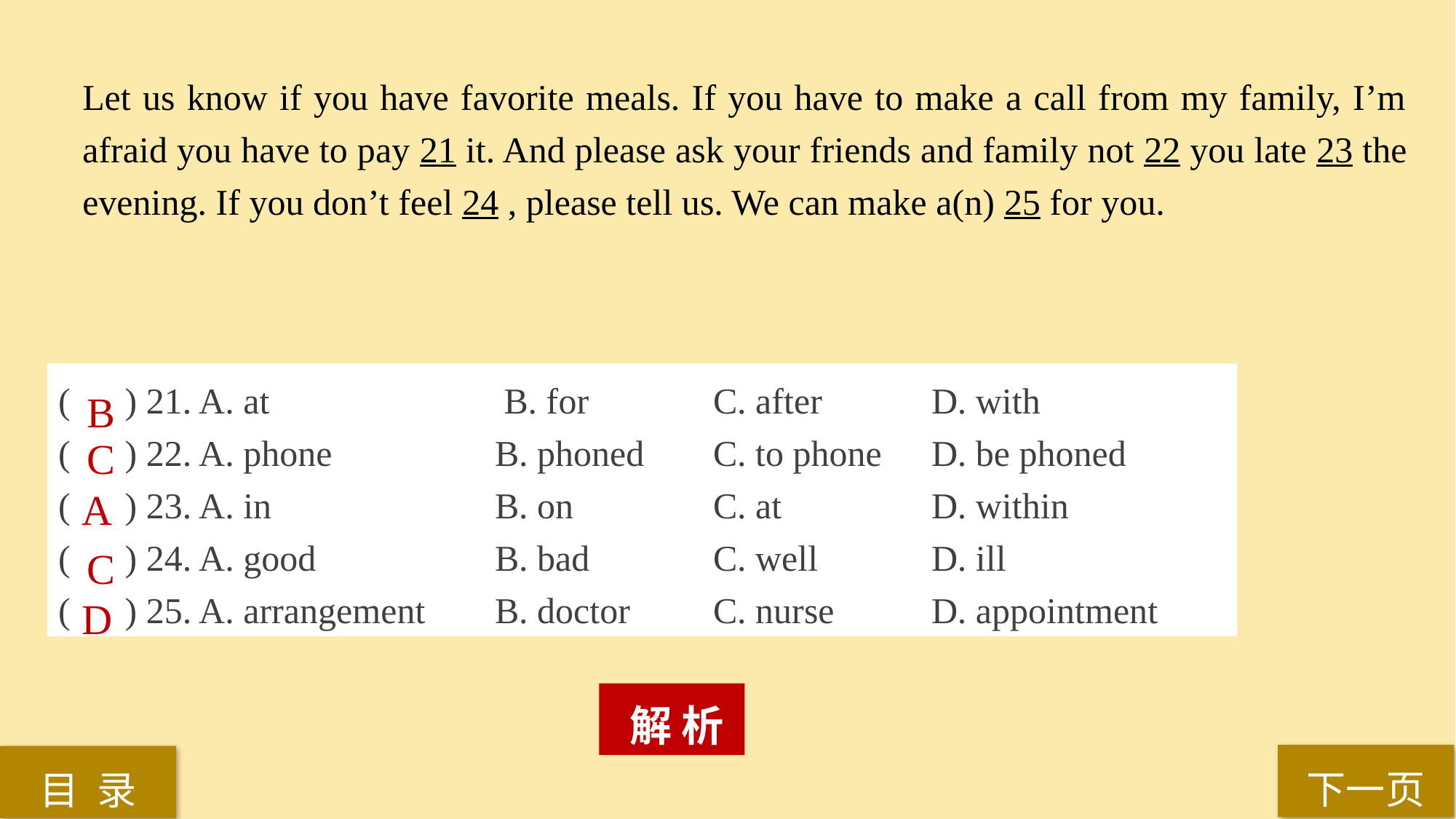

Let us know if you have favorite meals. If you have to make a call from my family, I’m afraid you have to pay 21 it. And please ask your friends and family not 22 you late 23 the evening. If you don’t feel 24 , please tell us. We can make a(n) 25 for you.
(      ) 21. A. at			 B. for 		C. after 	D. with
(      ) 22. A. phone 		B. phoned 	C. to phone 	D. be phoned
(      ) 23. A. in 		B. on 		C. at 		D. within
(      ) 24. A. good 		B. bad 		C. well 	D. ill
(      ) 25. A. arrangement 	B. doctor 	C. nurse 	D. appointment
B
C
A
C
D
 解 析